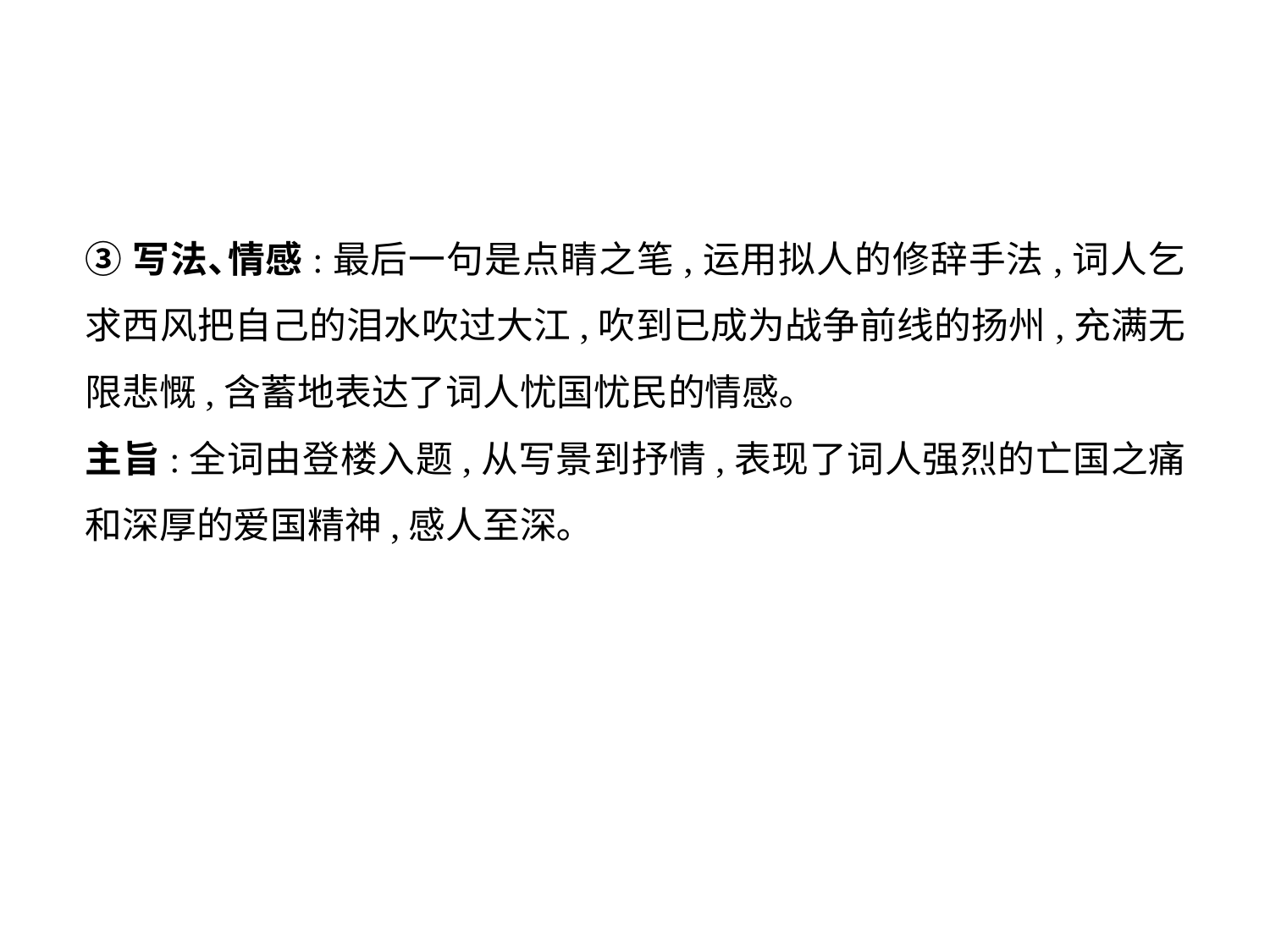

③写法､情感:最后一句是点睛之笔,运用拟人的修辞手法,词人乞求西风把自己的泪水吹过大江,吹到已成为战争前线的扬州,充满无限悲慨,含蓄地表达了词人忧国忧民的情感｡
主旨:全词由登楼入题,从写景到抒情,表现了词人强烈的亡国之痛和深厚的爱国精神,感人至深｡